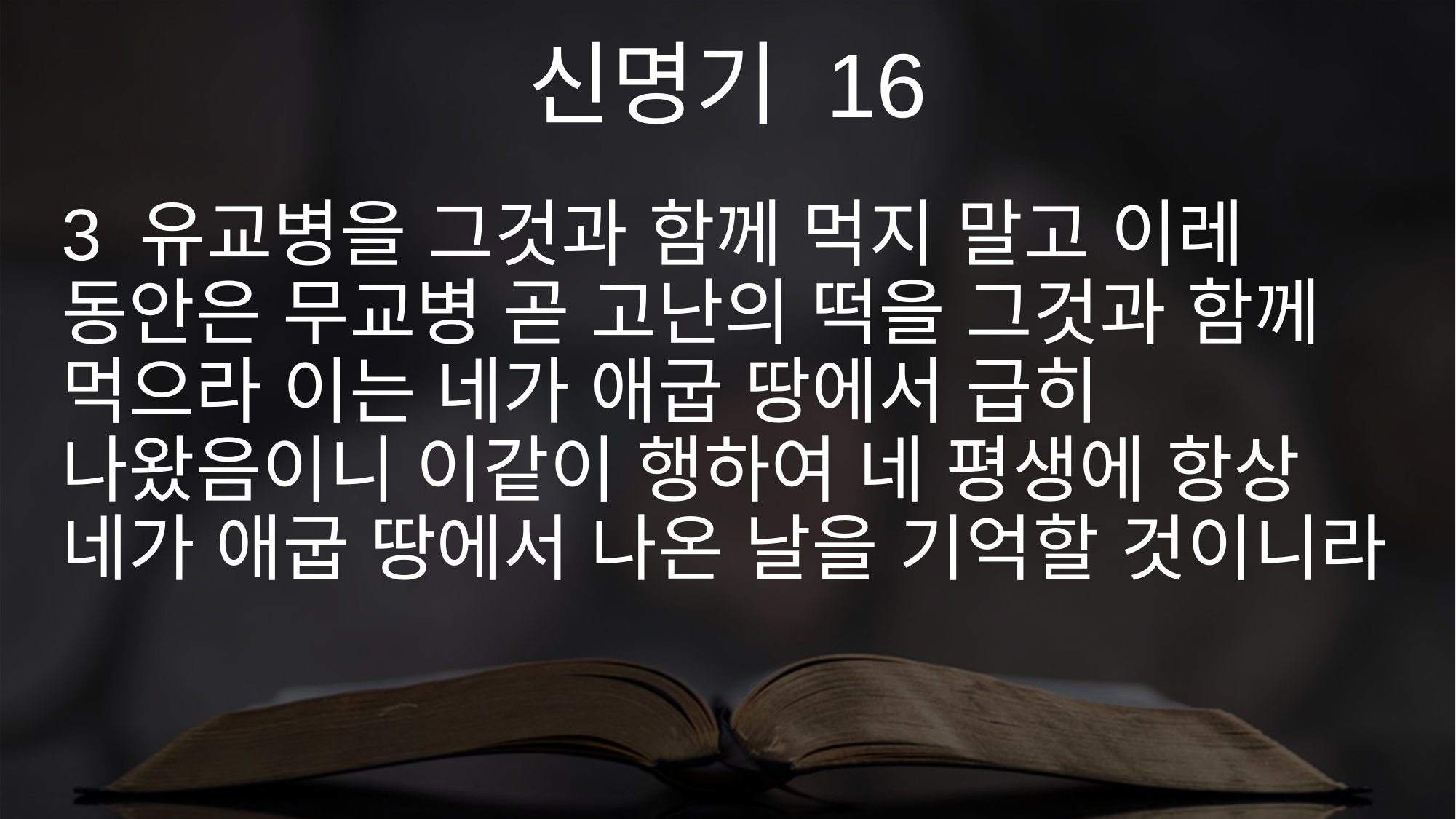

신명기 16
3 유교병을 그것과 함께 먹지 말고 이레 동안은 무교병 곧 고난의 떡을 그것과 함께 먹으라 이는 네가 애굽 땅에서 급히 나왔음이니 이같이 행하여 네 평생에 항상 네가 애굽 땅에서 나온 날을 기억할 것이니라